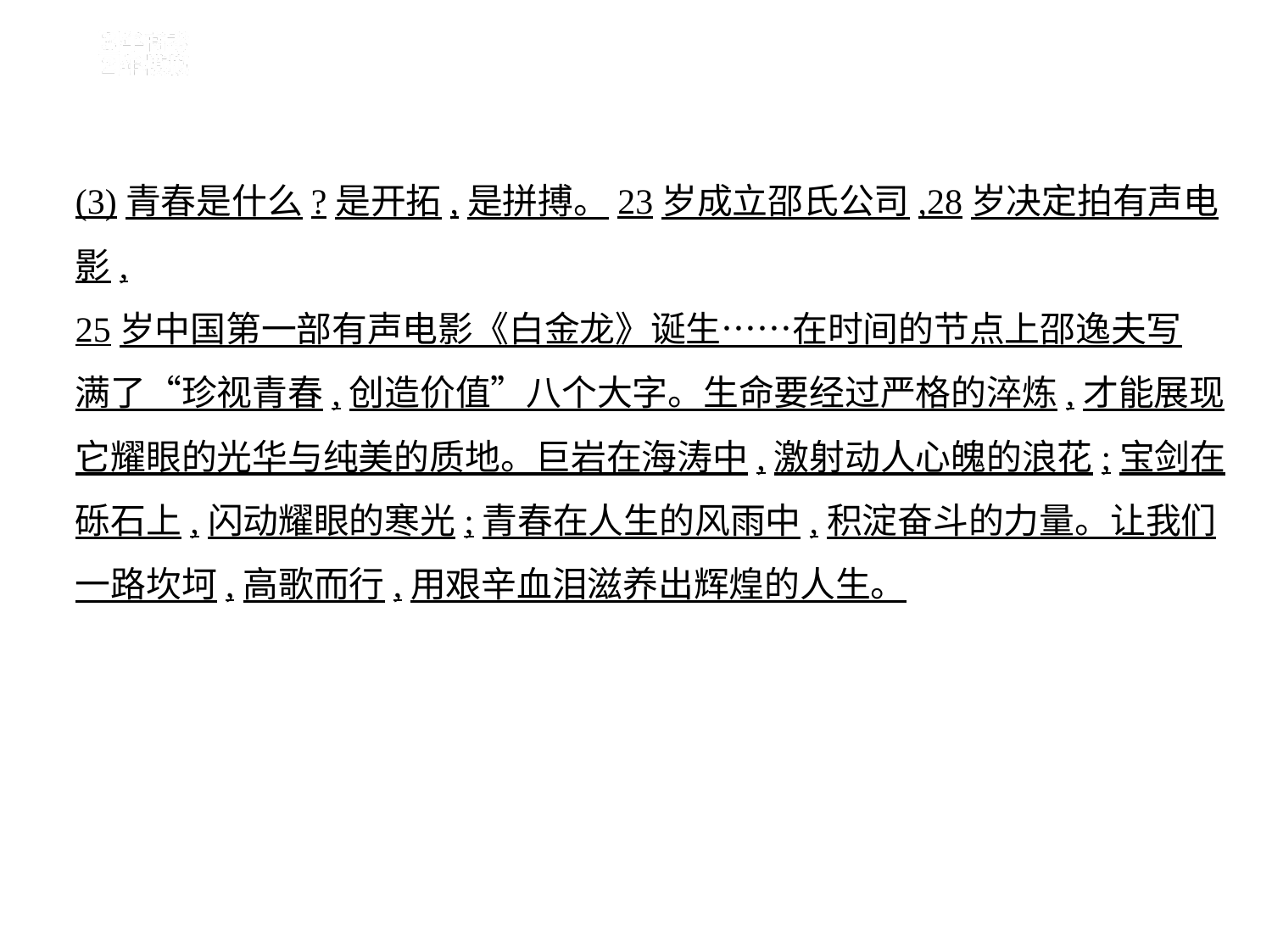

(3)青春是什么?是开拓,是拼搏。23岁成立邵氏公司,28岁决定拍有声电影,
25岁中国第一部有声电影《白金龙》诞生……在时间的节点上邵逸夫写
满了“珍视青春,创造价值”八个大字。生命要经过严格的淬炼,才能展现
它耀眼的光华与纯美的质地。巨岩在海涛中,激射动人心魄的浪花;宝剑在
砾石上,闪动耀眼的寒光;青春在人生的风雨中,积淀奋斗的力量。让我们
一路坎坷,高歌而行,用艰辛血泪滋养出辉煌的人生。